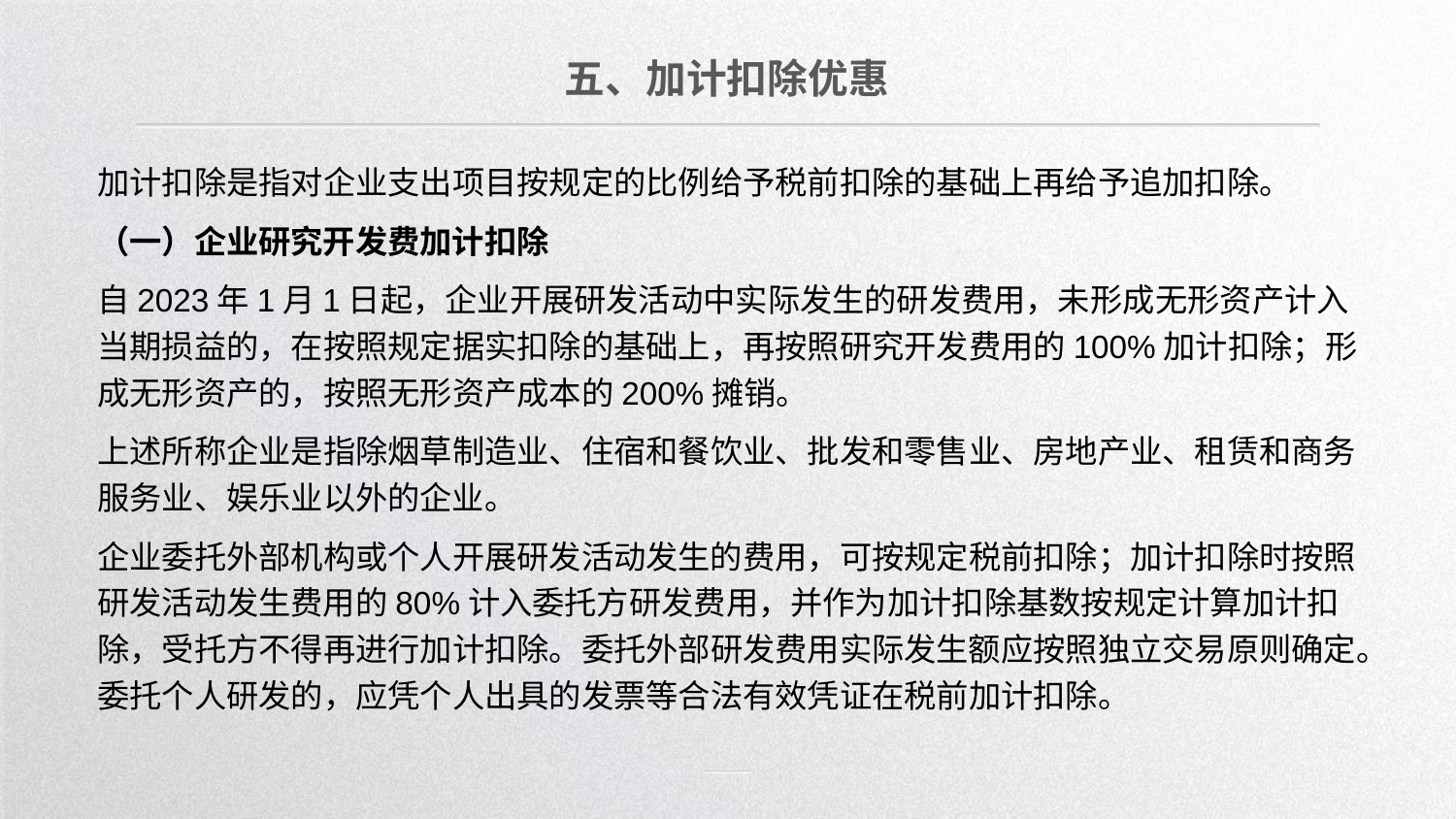

五、加计扣除优惠
加计扣除是指对企业支出项目按规定的比例给予税前扣除的基础上再给予追加扣除。
（一）企业研究开发费加计扣除
自2023年1月1日起，企业开展研发活动中实际发生的研发费用，未形成无形资产计入当期损益的，在按照规定据实扣除的基础上，再按照研究开发费用的100%加计扣除；形成无形资产的，按照无形资产成本的200%摊销。
上述所称企业是指除烟草制造业、住宿和餐饮业、批发和零售业、房地产业、租赁和商务服务业、娱乐业以外的企业。
企业委托外部机构或个人开展研发活动发生的费用，可按规定税前扣除；加计扣除时按照研发活动发生费用的80%计入委托方研发费用，并作为加计扣除基数按规定计算加计扣除，受托方不得再进行加计扣除。委托外部研发费用实际发生额应按照独立交易原则确定。委托个人研发的，应凭个人出具的发票等合法有效凭证在税前加计扣除。